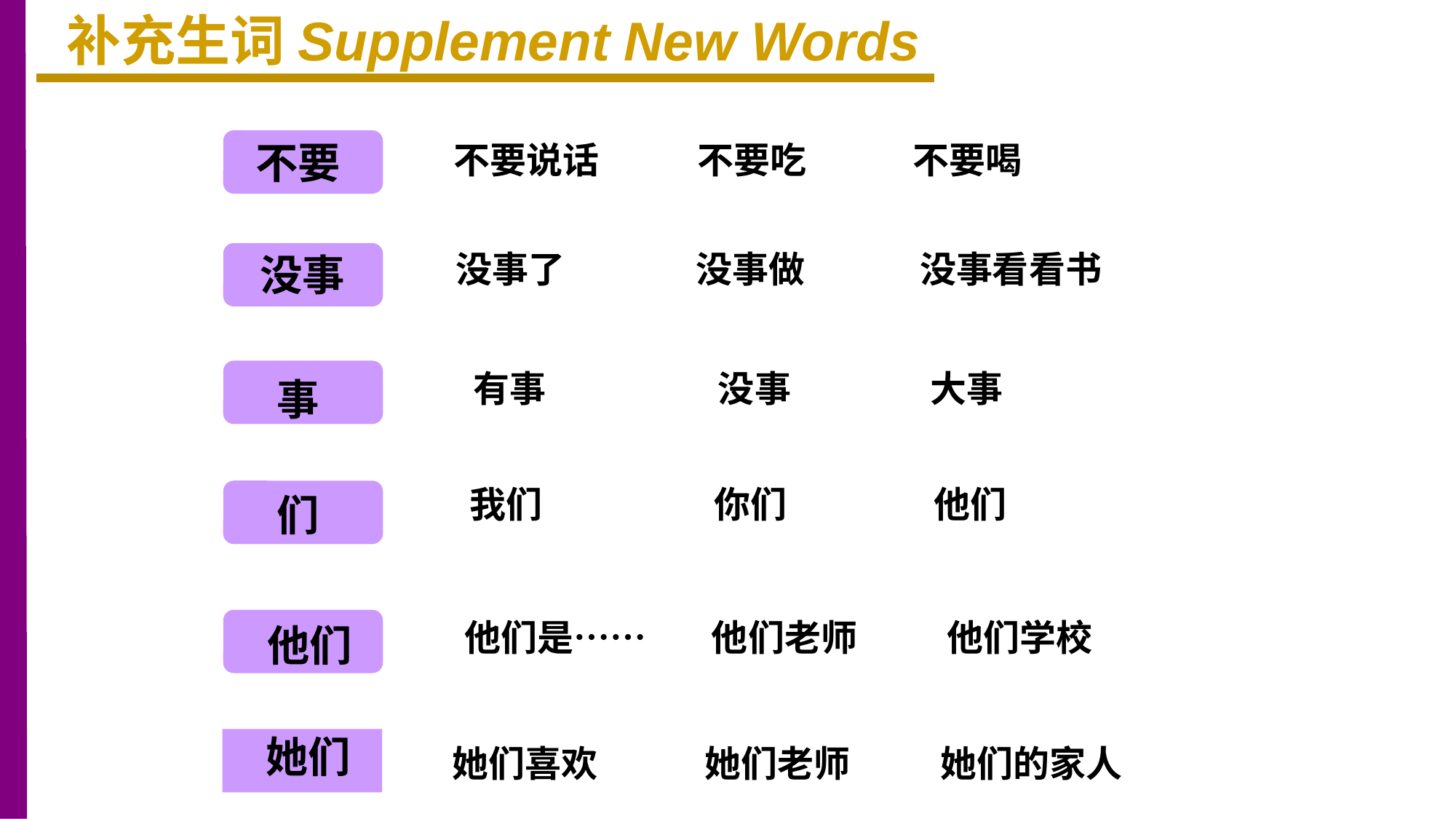

补充生词Supplement New Words
不要

不要说话            不要吃             不要喝
没事了                没事做              没事看看书
没事

有事                     没事                 大事
事
我们                     你们                  他们

们

他们是……        他们老师           他们学校
他们
她们

她们喜欢             她们老师           她们的家人